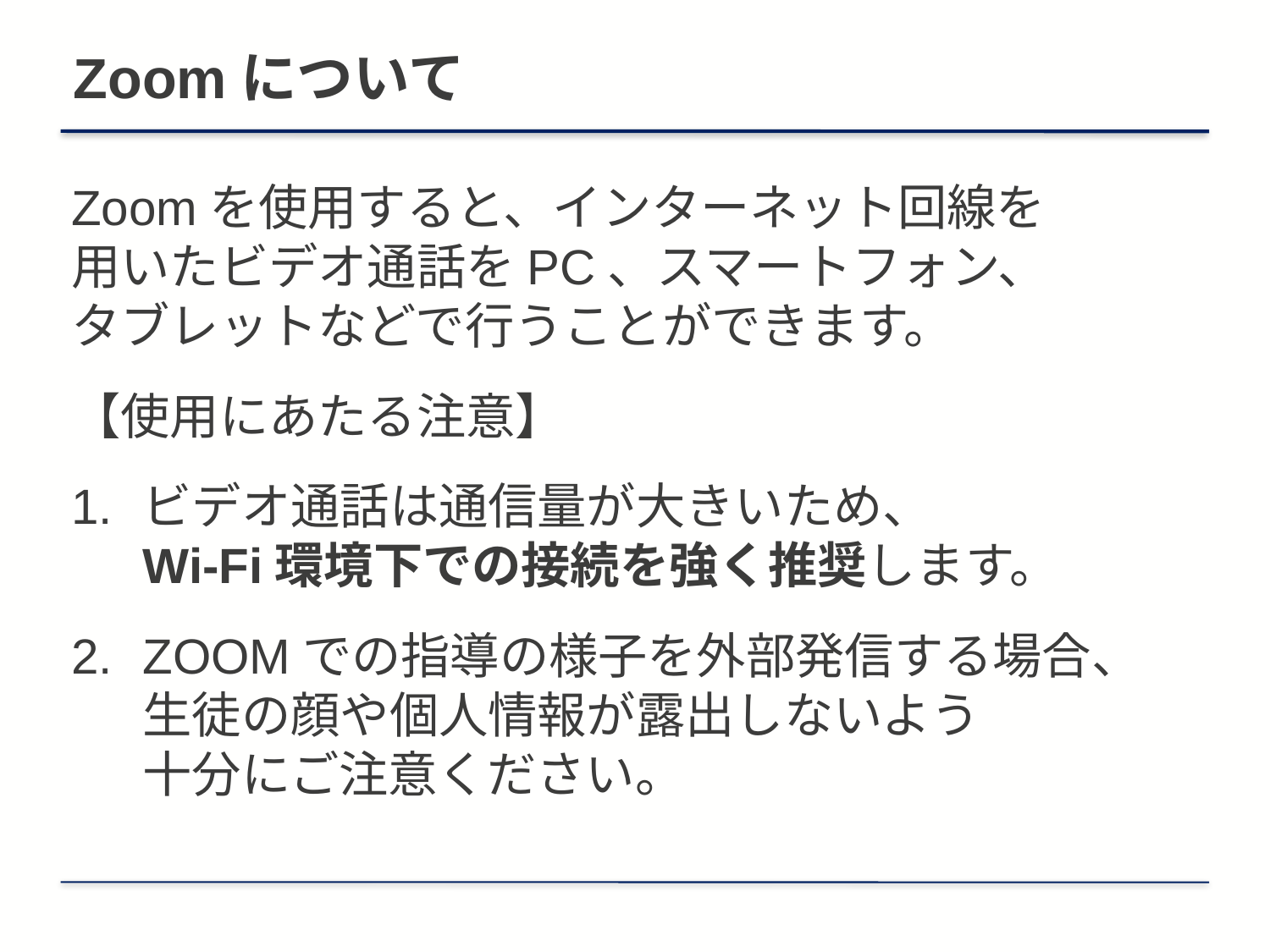

# Zoomについて
Zoomを使用すると、インターネット回線を
用いたビデオ通話をPC、スマートフォン、
タブレットなどで行うことができます。
【使用にあたる注意】
ビデオ通話は通信量が大きいため、
Wi-Fi環境下での接続を強く推奨します。
ZOOMでの指導の様子を外部発信する場合、
生徒の顔や個人情報が露出しないよう
十分にご注意ください。